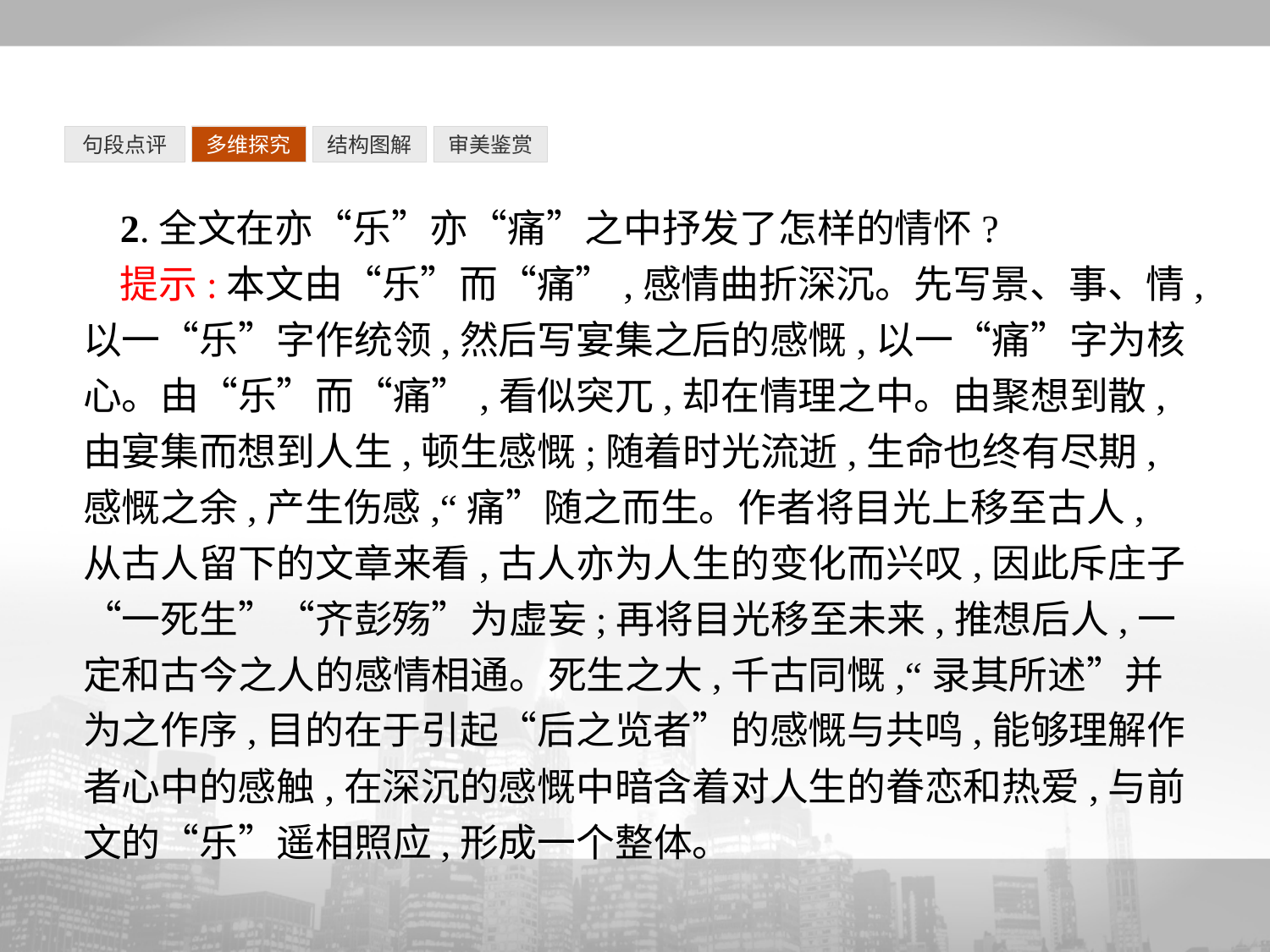

句段点评
多维探究
结构图解
审美鉴赏
2.全文在亦“乐”亦“痛”之中抒发了怎样的情怀?
提示:本文由“乐”而“痛”,感情曲折深沉。先写景、事、情,以一“乐”字作统领,然后写宴集之后的感慨,以一“痛”字为核心。由“乐”而“痛”,看似突兀,却在情理之中。由聚想到散,由宴集而想到人生,顿生感慨;随着时光流逝,生命也终有尽期,感慨之余,产生伤感,“痛”随之而生。作者将目光上移至古人,从古人留下的文章来看,古人亦为人生的变化而兴叹,因此斥庄子“一死生”“齐彭殇”为虚妄;再将目光移至未来,推想后人,一定和古今之人的感情相通。死生之大,千古同慨,“录其所述”并为之作序,目的在于引起“后之览者”的感慨与共鸣,能够理解作者心中的感触,在深沉的感慨中暗含着对人生的眷恋和热爱,与前文的“乐”遥相照应,形成一个整体。